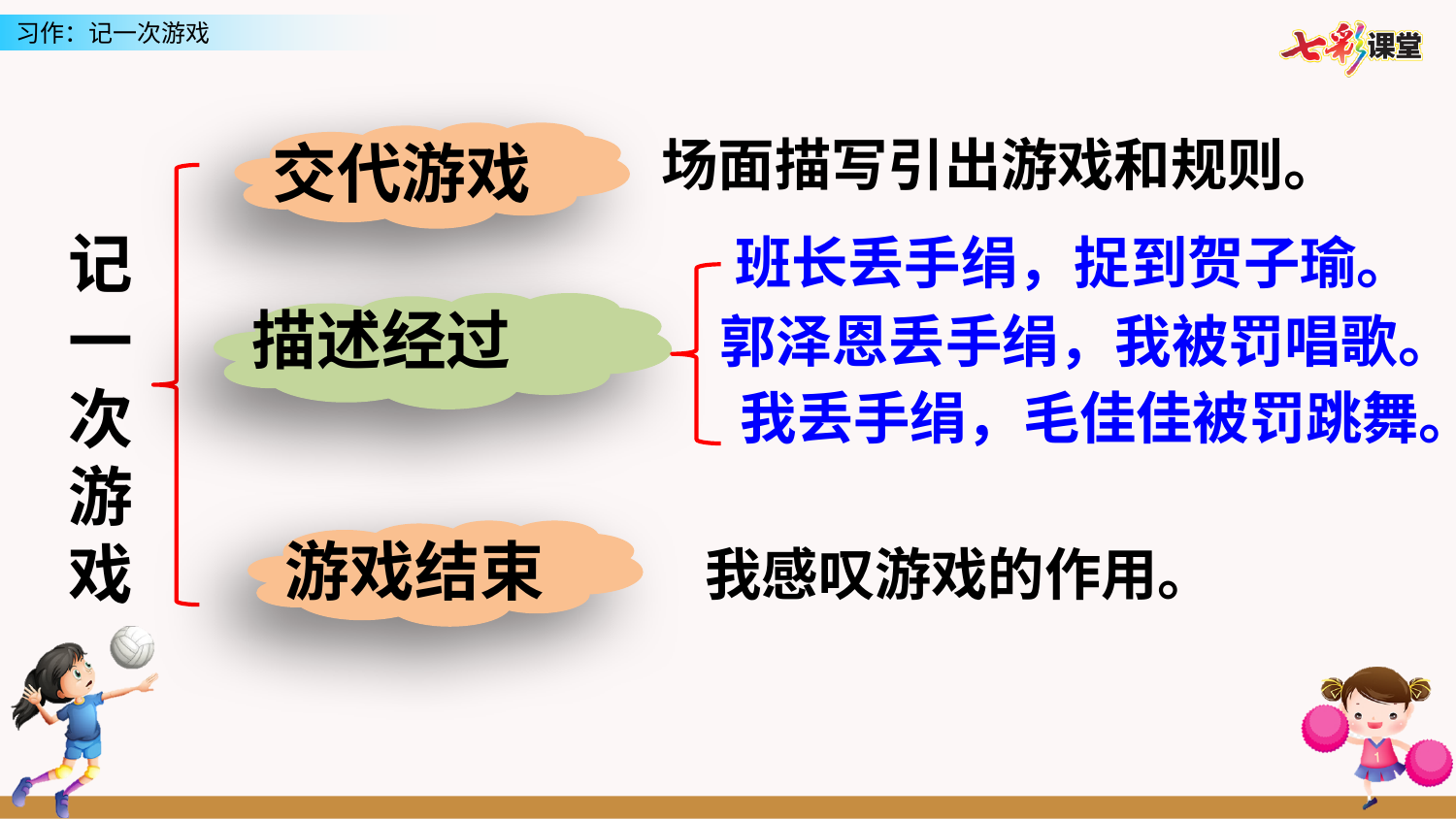

场面描写引出游戏和规则。

交代游戏

记一次游戏
班长丢手绢，捉到贺子瑜。

描述经过

郭泽恩丢手绢，我被罚唱歌。
我丢手绢，毛佳佳被罚跳舞。

游戏结束
我感叹游戏的作用。